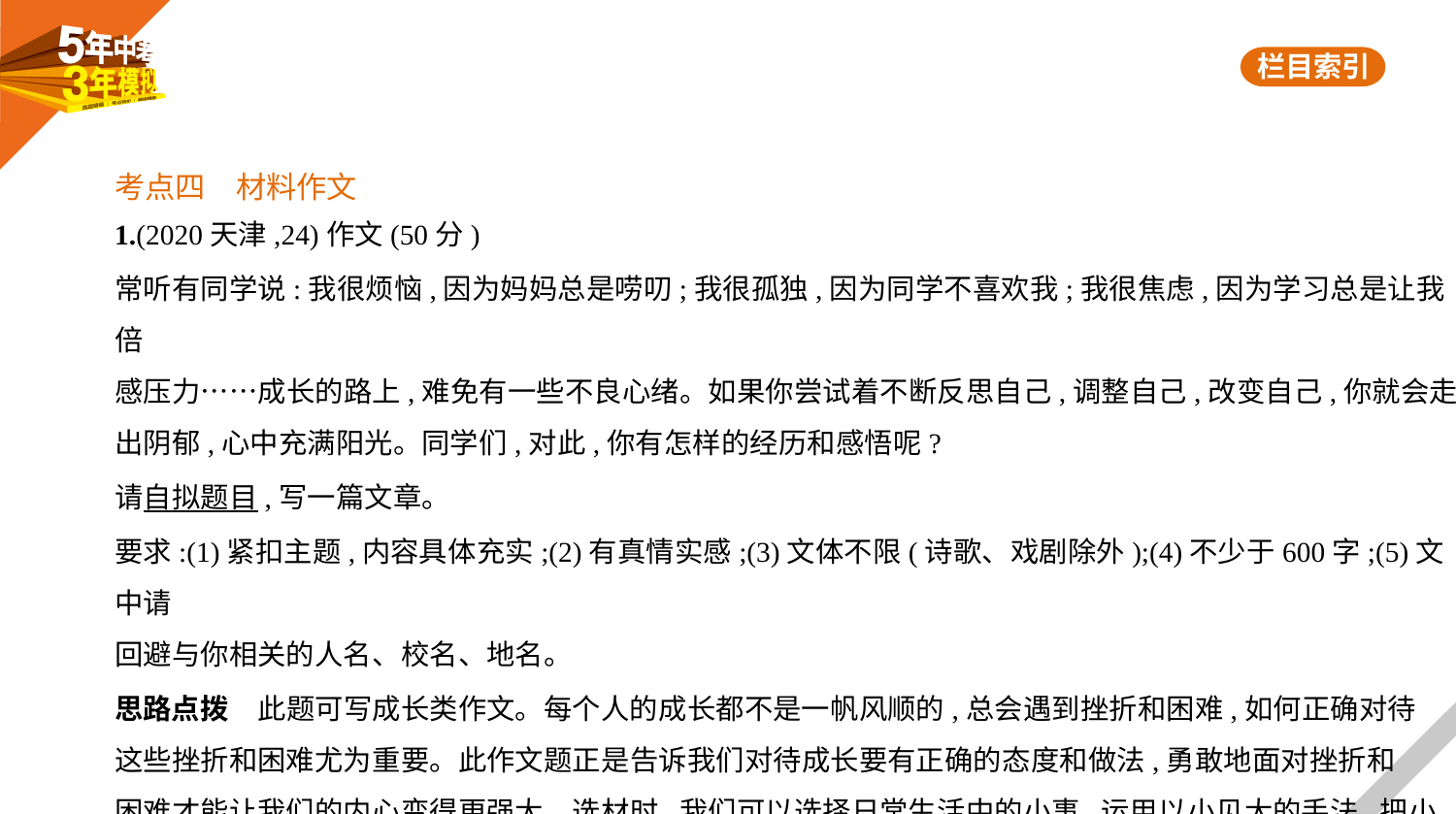

考点四　材料作文
1.(2020天津,24)作文(50分)
常听有同学说:我很烦恼,因为妈妈总是唠叨;我很孤独,因为同学不喜欢我;我很焦虑,因为学习总是让我倍
感压力……成长的路上,难免有一些不良心绪。如果你尝试着不断反思自己,调整自己,改变自己,你就会走
出阴郁,心中充满阳光。同学们,对此,你有怎样的经历和感悟呢?
请自拟题目,写一篇文章。
要求:(1)紧扣主题,内容具体充实;(2)有真情实感;(3)文体不限(诗歌、戏剧除外);(4)不少于600字;(5)文中请
回避与你相关的人名、校名、地名。
思路点拨　此题可写成长类作文。每个人的成长都不是一帆风顺的,总会遇到挫折和困难,如何正确对待
这些挫折和困难尤为重要。此作文题正是告诉我们对待成长要有正确的态度和做法,勇敢地面对挫折和
困难才能让我们的内心变得更强大。选材时,我们可以选择日常生活中的小事,运用以小见大的手法,把小